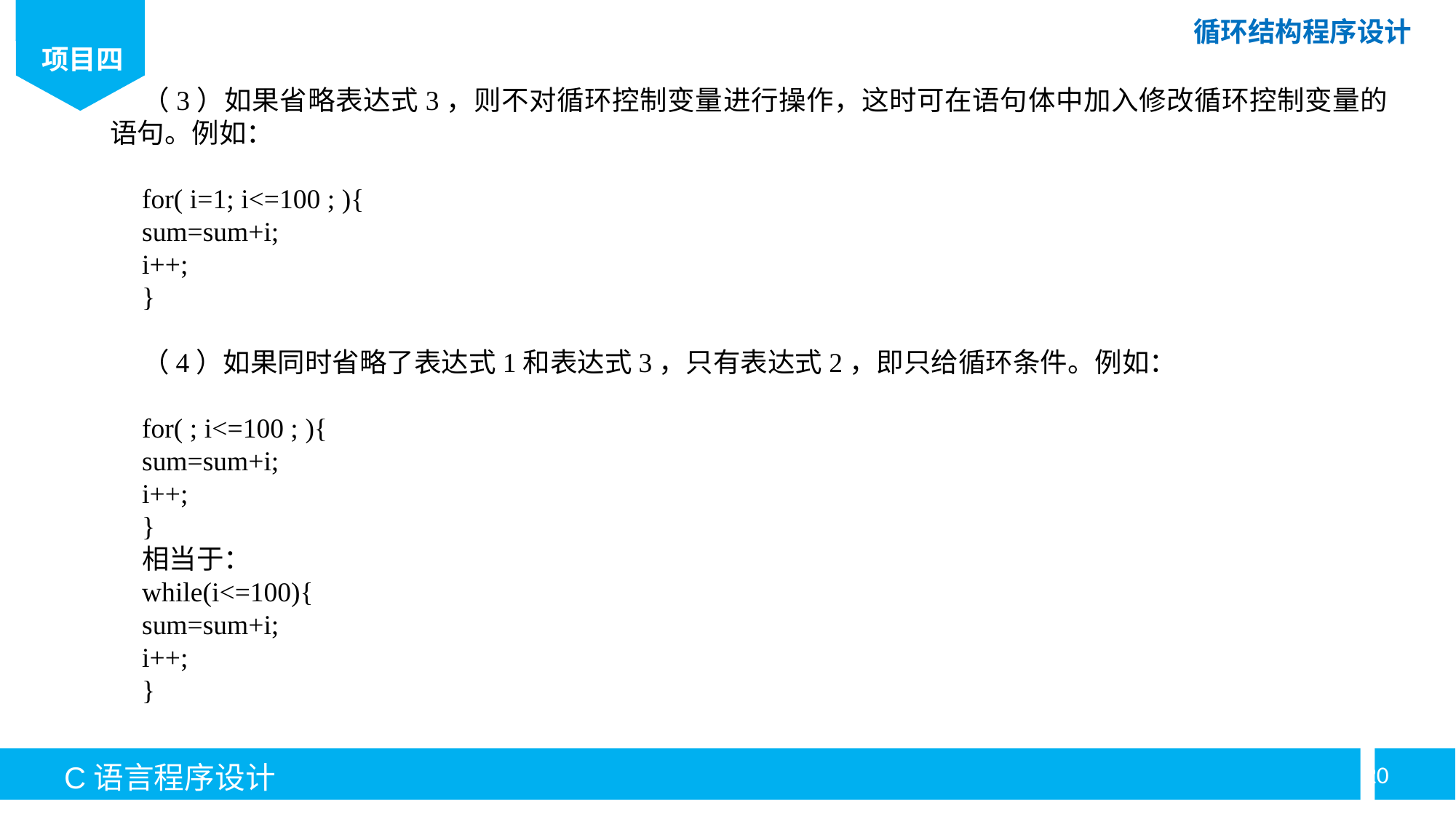

（3）如果省略表达式3，则不对循环控制变量进行操作，这时可在语句体中加入修改循环控制变量的语句。例如：

for( i=1; i<=100 ; ){
sum=sum+i;
i++;
}

（4）如果同时省略了表达式1和表达式3，只有表达式2，即只给循环条件。例如：

for( ; i<=100 ; ){
sum=sum+i;
i++;
}
相当于：
while(i<=100){
sum=sum+i;
i++;
}